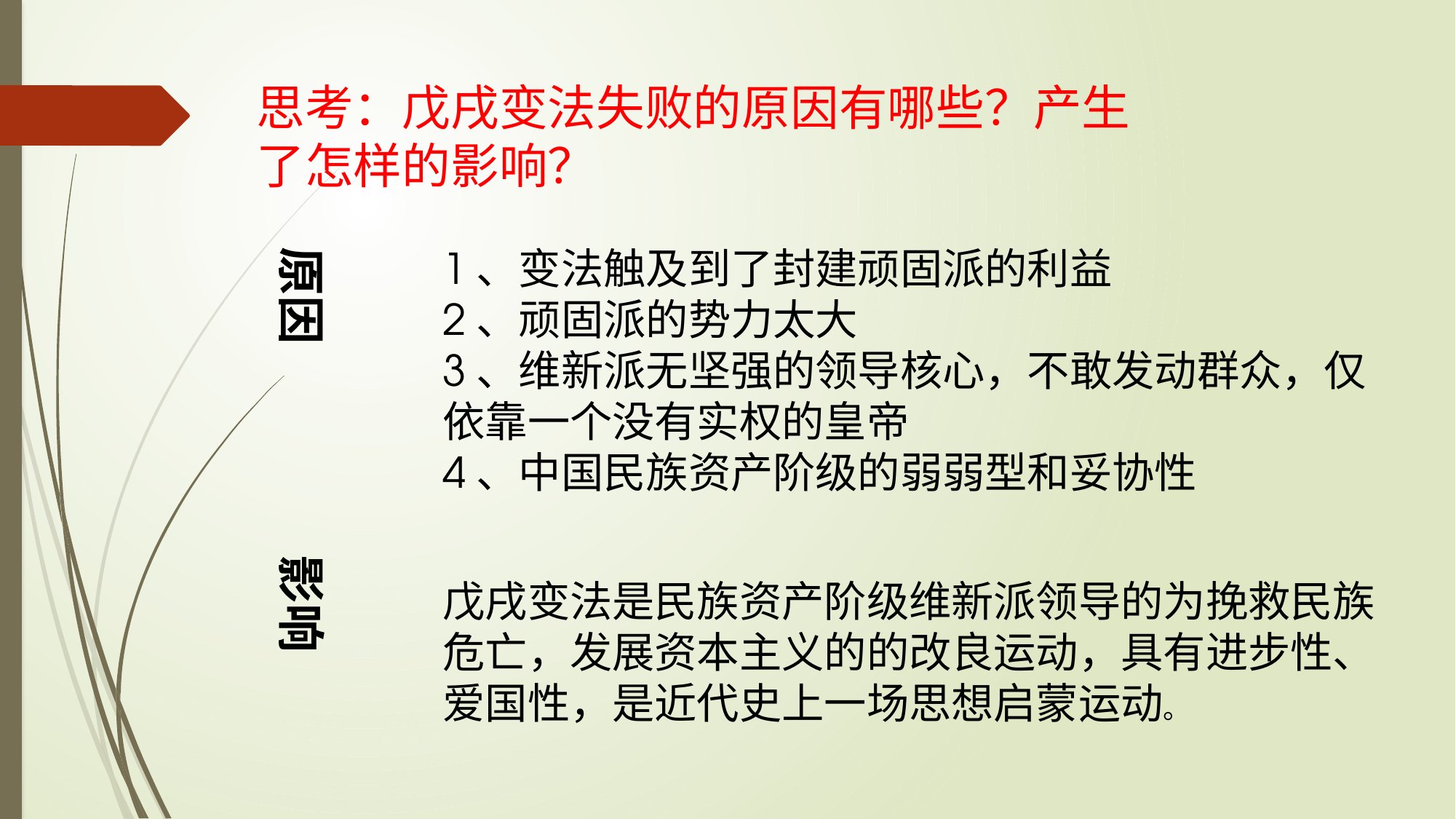

思考：戊戌变法失败的原因有哪些？产生了怎样的影响？
原因                   影响
1、变法触及到了封建顽固派的利益
2、顽固派的势力太大
3、维新派无坚强的领导核心，不敢发动群众，仅依靠一个没有实权的皇帝
4、中国民族资产阶级的弱弱型和妥协性
戊戌变法是民族资产阶级维新派领导的为挽救民族危亡，发展资本主义的的改良运动，具有进步性、爱国性，是近代史上一场思想启蒙运动。